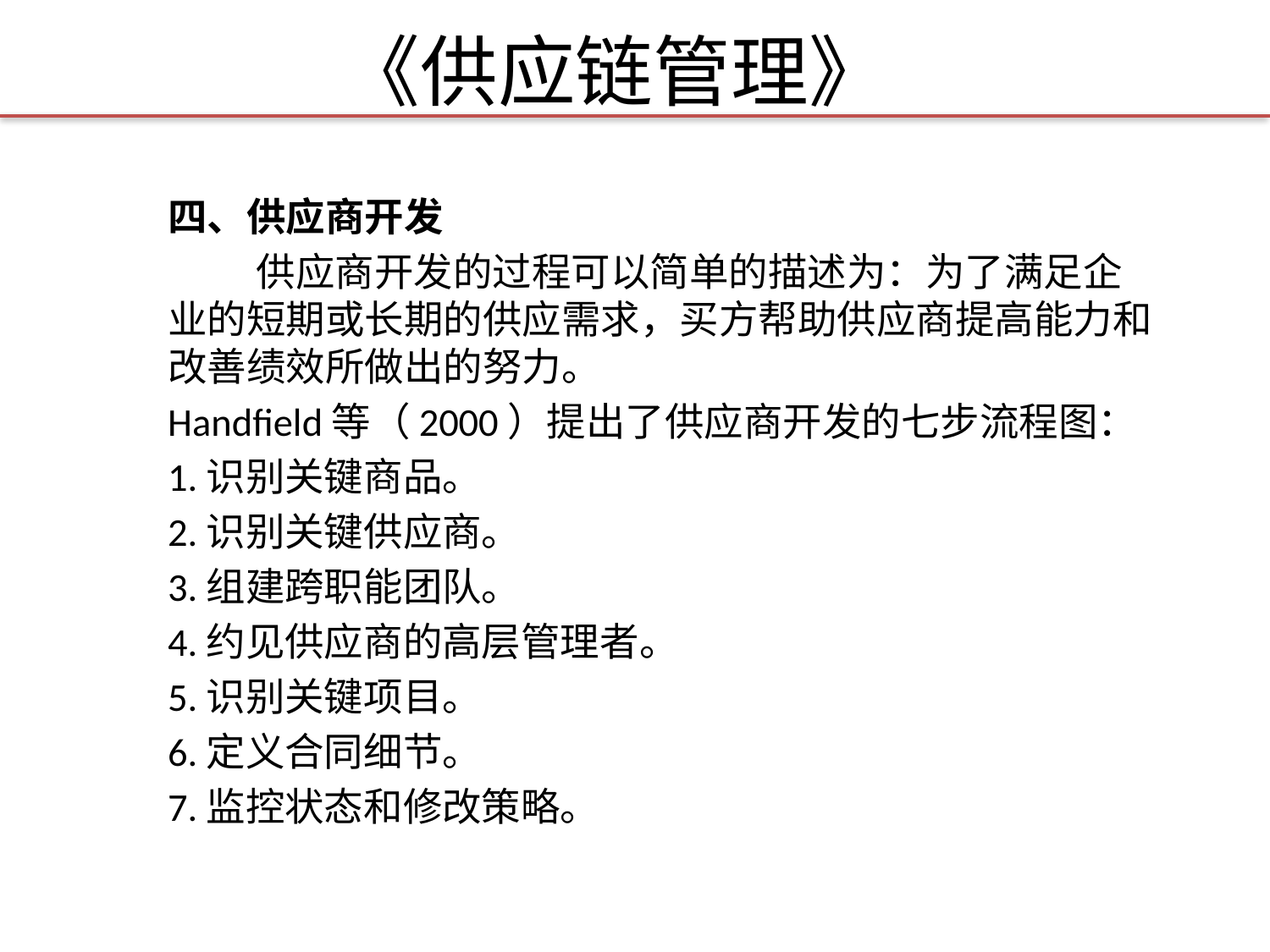

# 《供应链管理》
四、供应商开发
         供应商开发的过程可以简单的描述为：为了满足企业的短期或长期的供应需求，买方帮助供应商提高能力和改善绩效所做出的努力。
Handfield等（2000）提出了供应商开发的七步流程图：
1.识别关键商品。
2.识别关键供应商。
3.组建跨职能团队。
4.约见供应商的高层管理者。
5.识别关键项目。
6.定义合同细节。
7.监控状态和修改策略。